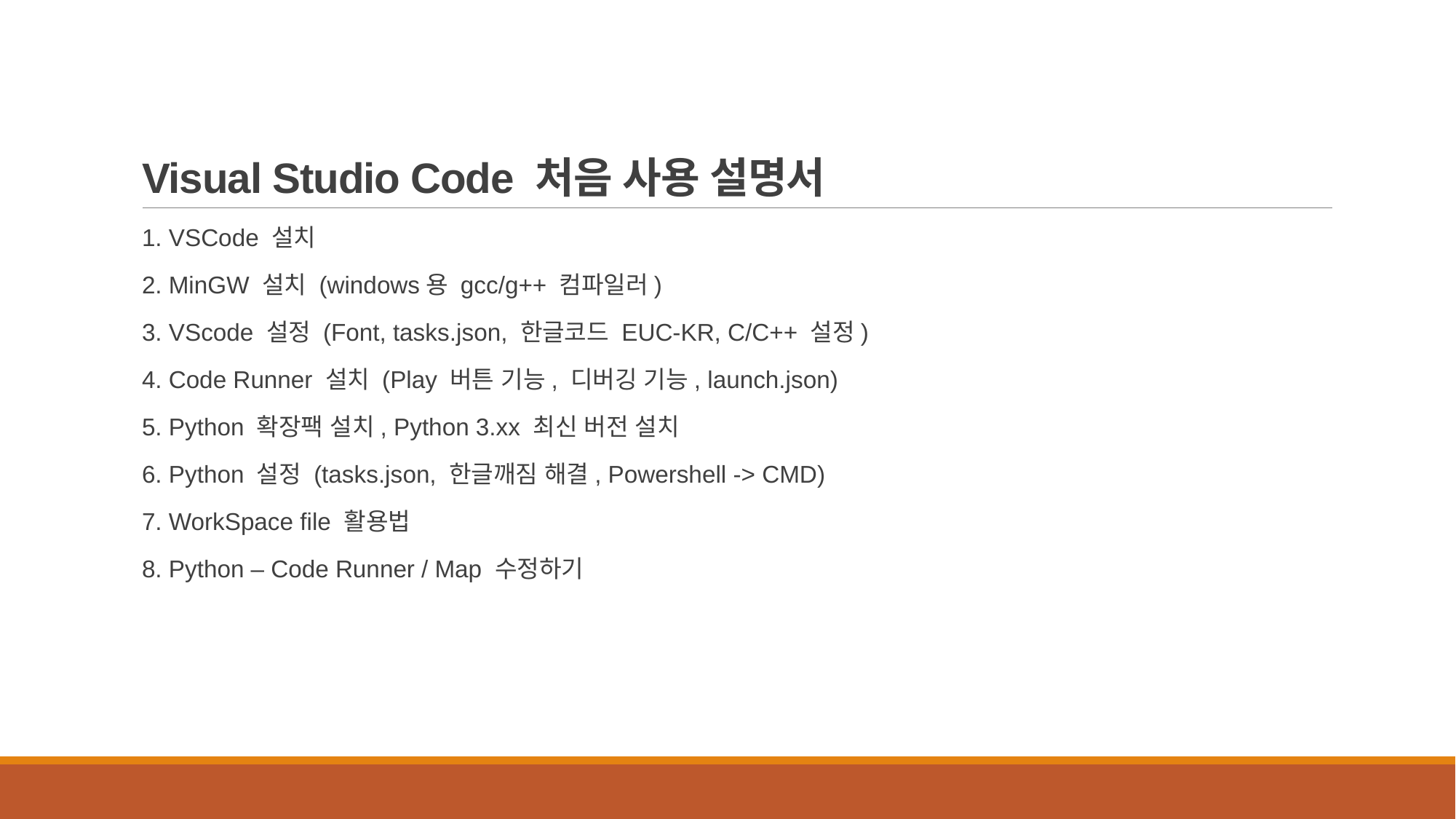

# Visual Studio Code 처음 사용 설명서
1. VSCode 설치
2. MinGW 설치 (windows용 gcc/g++ 컴파일러)
3. VScode 설정 (Font, tasks.json, 한글코드 EUC-KR, C/C++ 설정)
4. Code Runner 설치 (Play 버튼 기능, 디버깅 기능, launch.json)
5. Python 확장팩 설치, Python 3.xx 최신 버전 설치
6. Python 설정 (tasks.json, 한글깨짐 해결, Powershell -> CMD)
7. WorkSpace file 활용법
8. Python – Code Runner / Map 수정하기